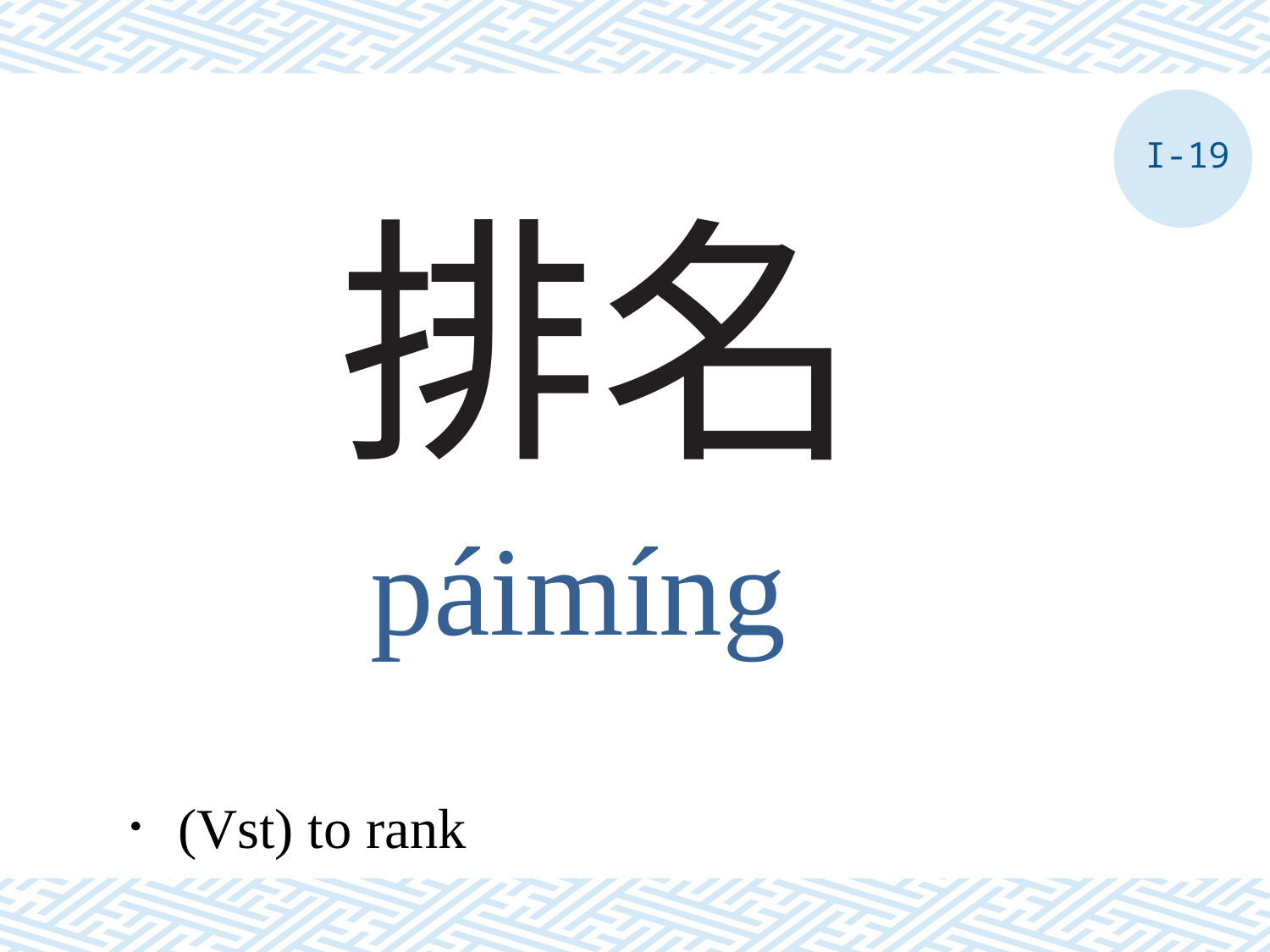

I-19

# 排名
páimíng
．(Vst) to rank